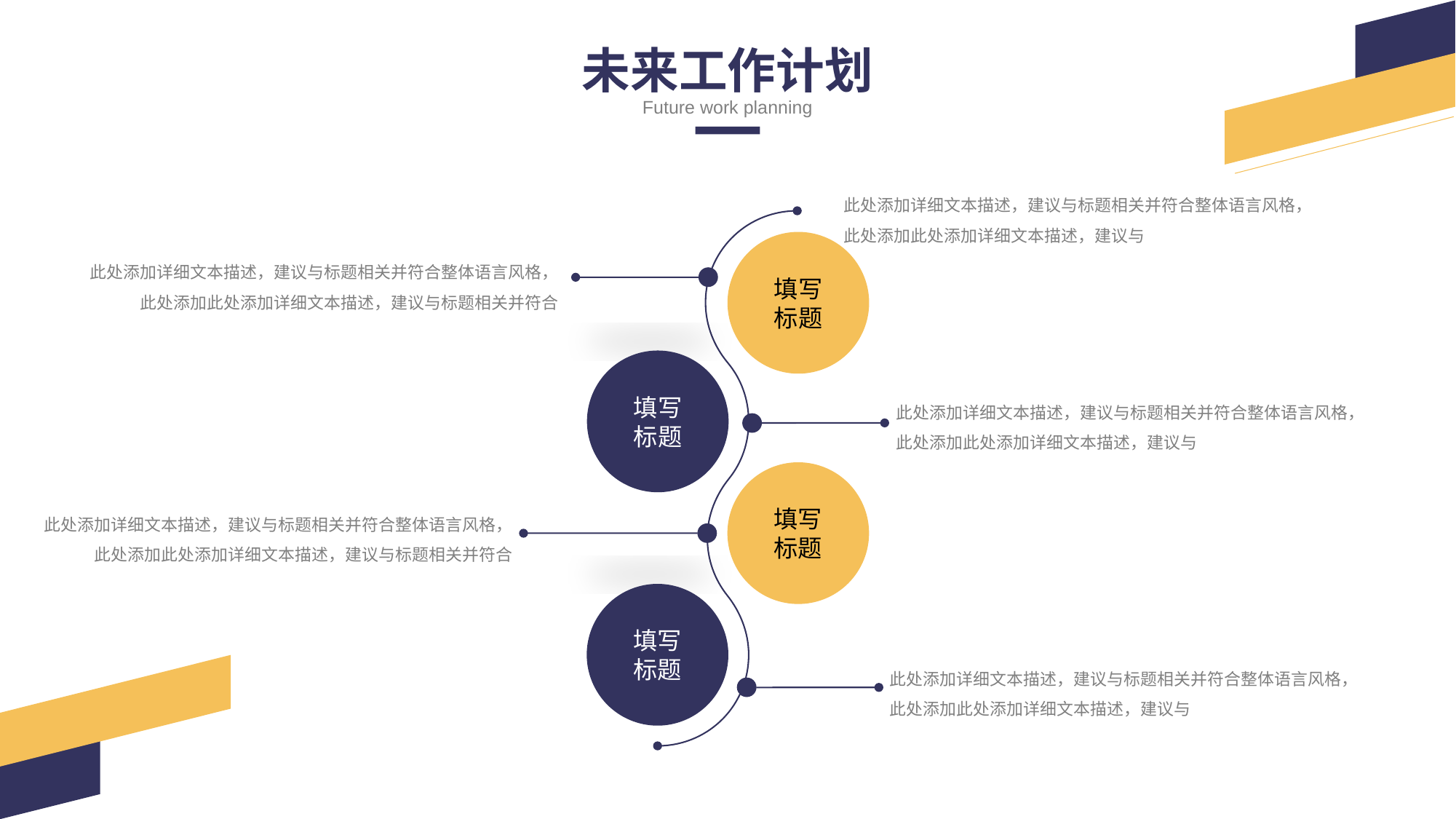

未来工作计划

Future work planning

此处添加详细文本描述，建议与标题相关并符合整体语言风格，此处添加此处添加详细文本描述，建议与

填写
标题
此处添加详细文本描述，建议与标题相关并符合整体语言风格，此处添加此处添加详细文本描述，建议与标题相关并符合

填写
标题
此处添加详细文本描述，建议与标题相关并符合整体语言风格，此处添加此处添加详细文本描述，建议与

填写
标题
此处添加详细文本描述，建议与标题相关并符合整体语言风格，此处添加此处添加详细文本描述，建议与标题相关并符合

填写
标题
此处添加详细文本描述，建议与标题相关并符合整体语言风格，此处添加此处添加详细文本描述，建议与